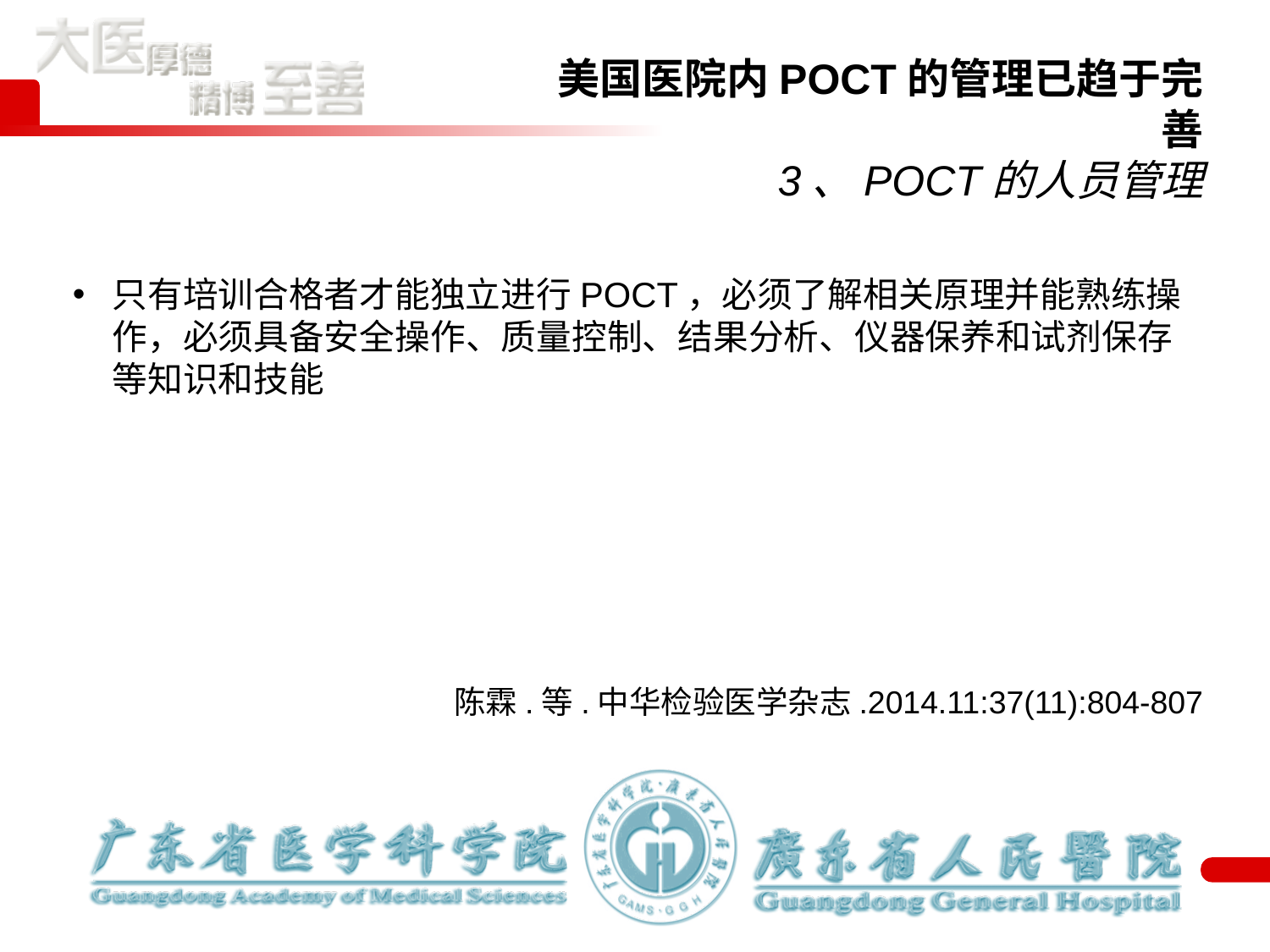

美国医院内POCT的管理已趋于完善
3、POCT的人员管理

只有培训合格者才能独立进行POCT，必须了解相关原理并能熟练操作，必须具备安全操作、质量控制、结果分析、仪器保养和试剂保存等知识和技能

陈霖.等.中华检验医学杂志.2014.11:37(11):804-807